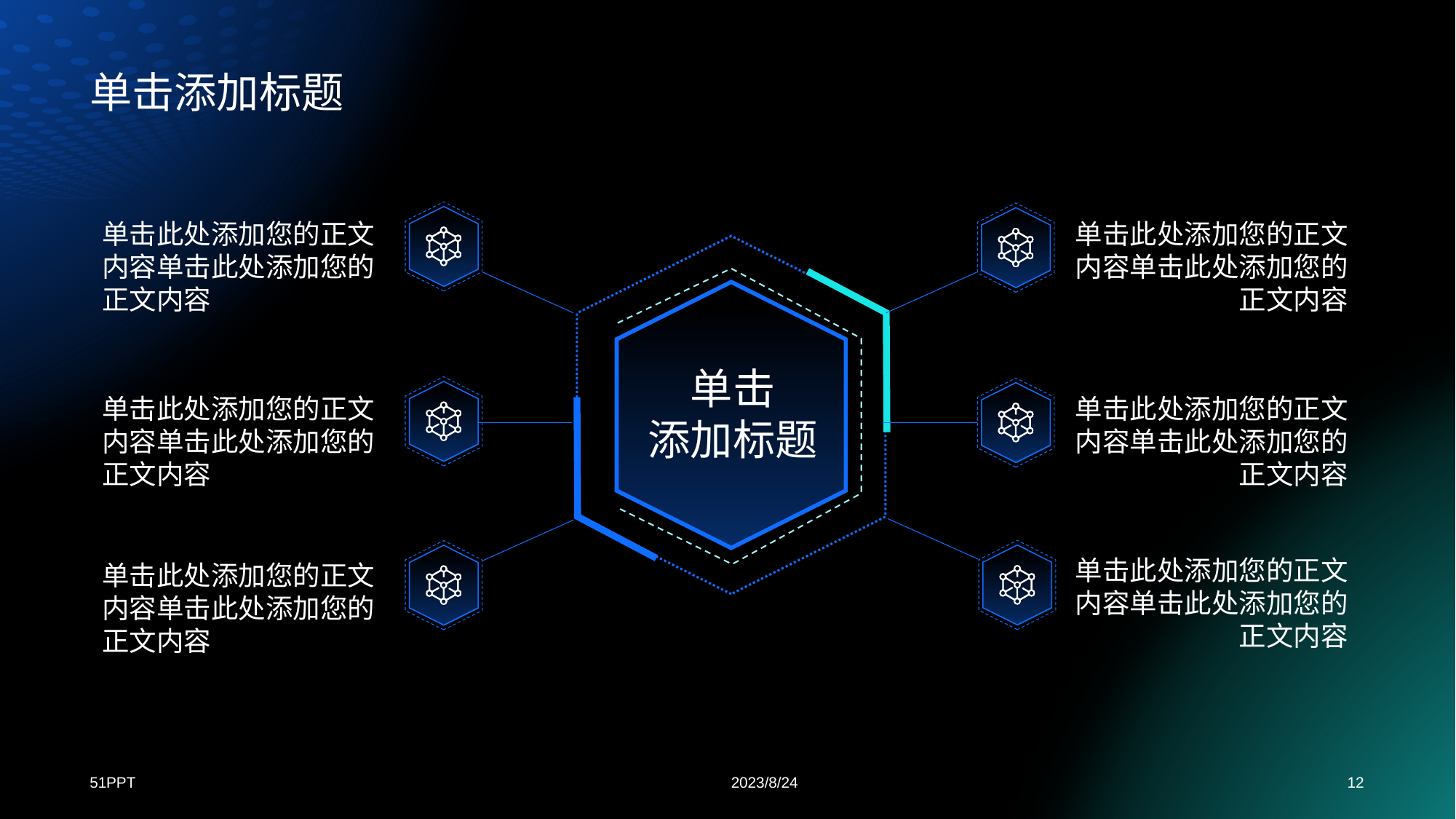

# 单击添加标题

单击此处添加您的正文内容单击此处添加您的正文内容

单击此处添加您的正文内容单击此处添加您的正文内容

单击
添加标题

单击此处添加您的正文内容单击此处添加您的正文内容

单击此处添加您的正文内容单击此处添加您的正文内容

单击此处添加您的正文内容单击此处添加您的正文内容

单击此处添加您的正文内容单击此处添加您的正文内容
51PPT
2023/8/24
12